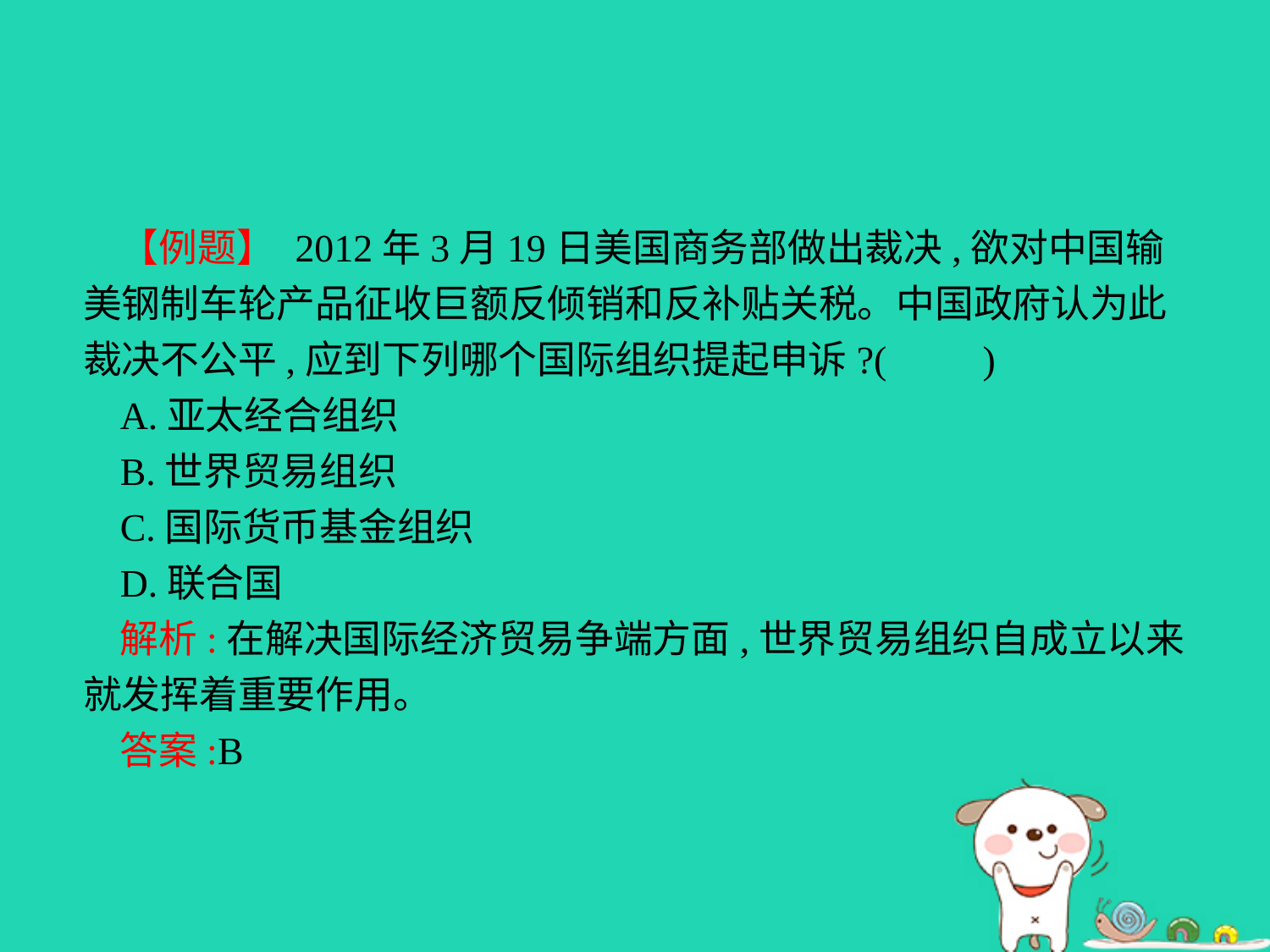

【例题】 2012年3月19日美国商务部做出裁决,欲对中国输美钢制车轮产品征收巨额反倾销和反补贴关税。中国政府认为此裁决不公平,应到下列哪个国际组织提起申诉?(　　)
A.亚太经合组织
B.世界贸易组织
C.国际货币基金组织
D.联合国
解析:在解决国际经济贸易争端方面,世界贸易组织自成立以来就发挥着重要作用。
答案:B